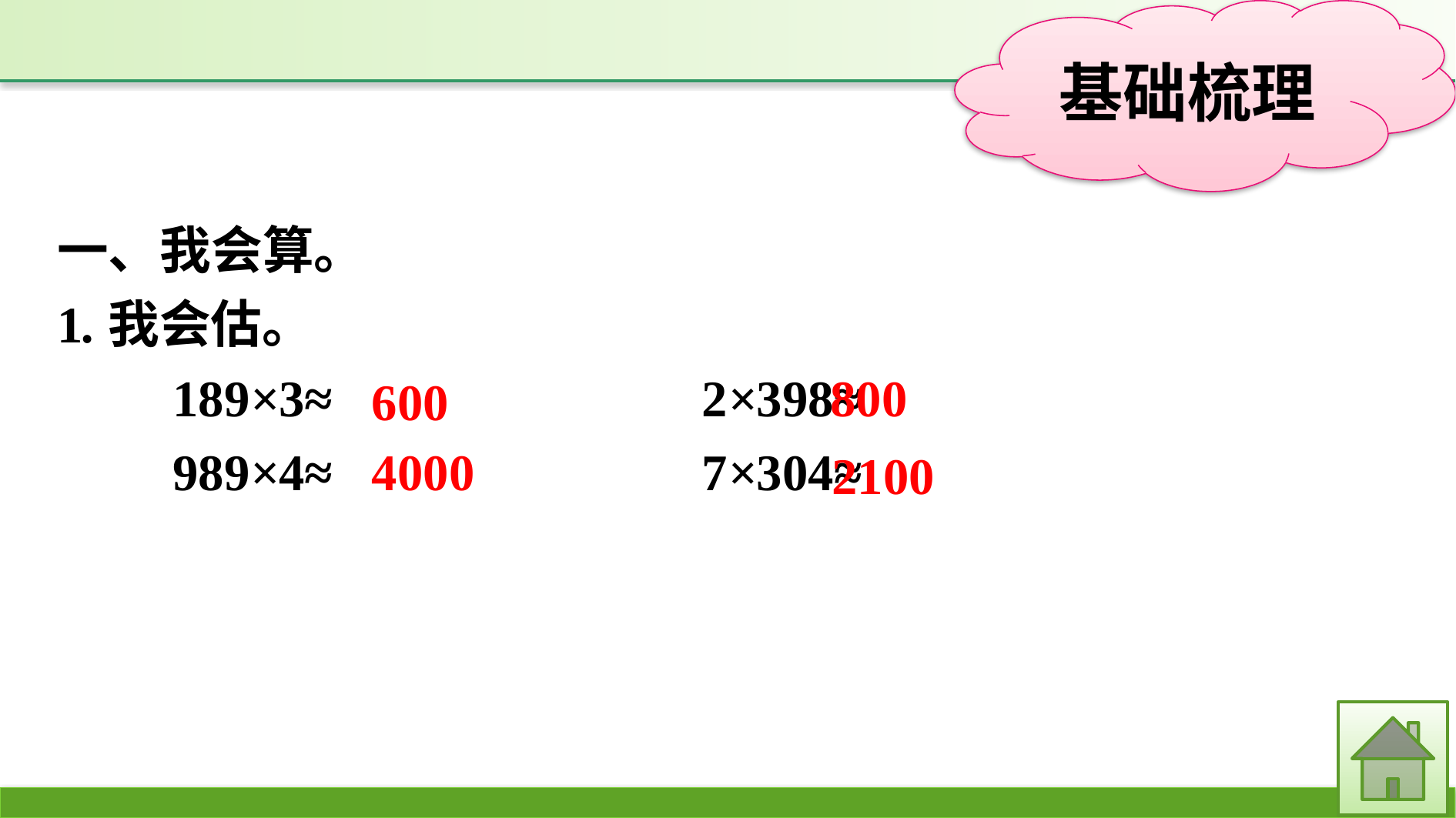

一、我会算。
1.我会估。
189×3≈			2×398≈
989×4≈			7×304≈
800
600
4000
2100